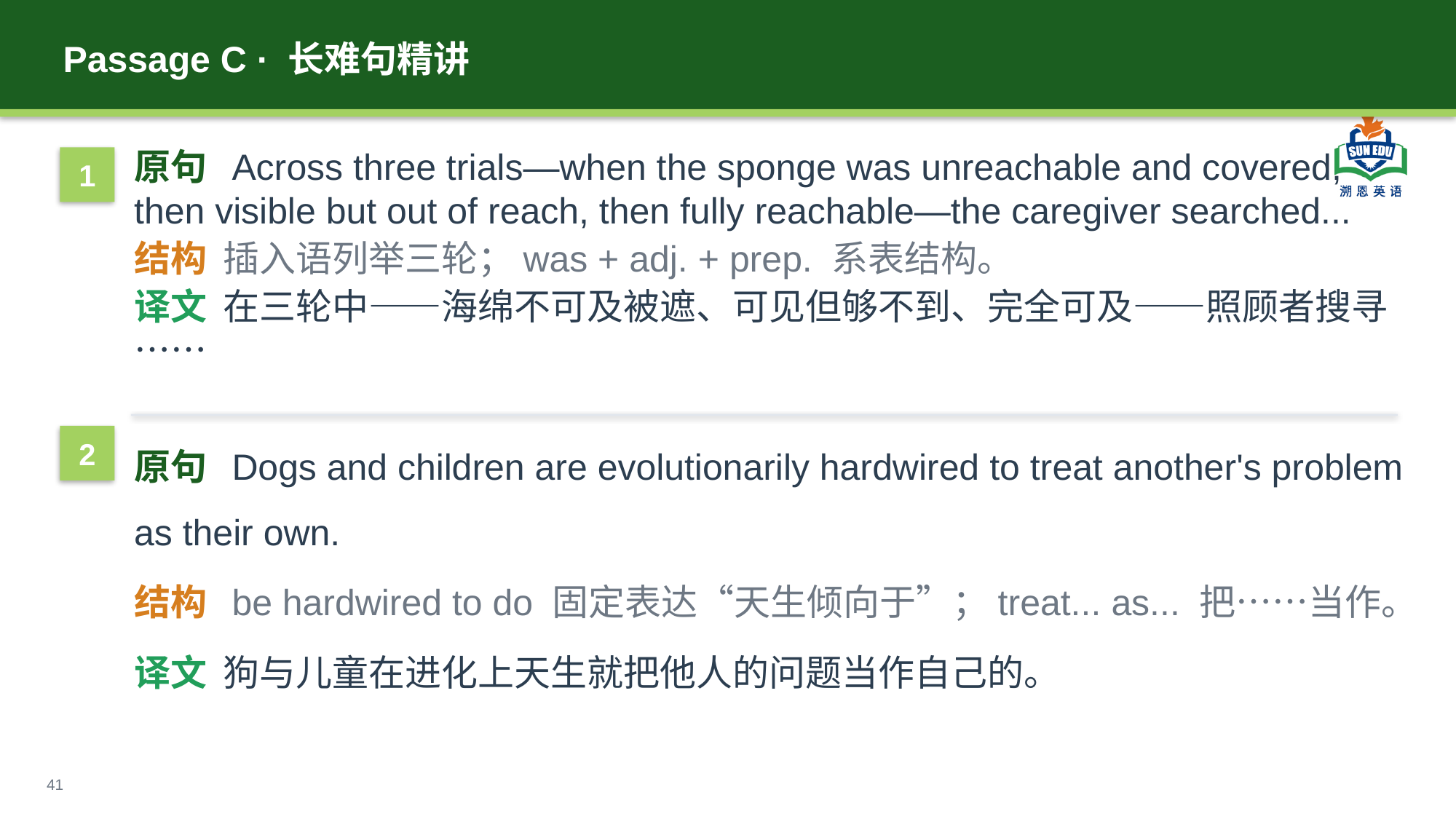

Passage C · 长难句精讲

原句  Across three trials—when the sponge was unreachable and covered, then visible but out of reach, then fully reachable—the caregiver searched...
结构  插入语列举三轮；was + adj. + prep. 系表结构。
译文  在三轮中——海绵不可及被遮、可见但够不到、完全可及——照顾者搜寻……

1

原句  Dogs and children are evolutionarily hardwired to treat another's problem as their own.
结构  be hardwired to do 固定表达“天生倾向于”；treat... as... 把……当作。
译文  狗与儿童在进化上天生就把他人的问题当作自己的。

2
41